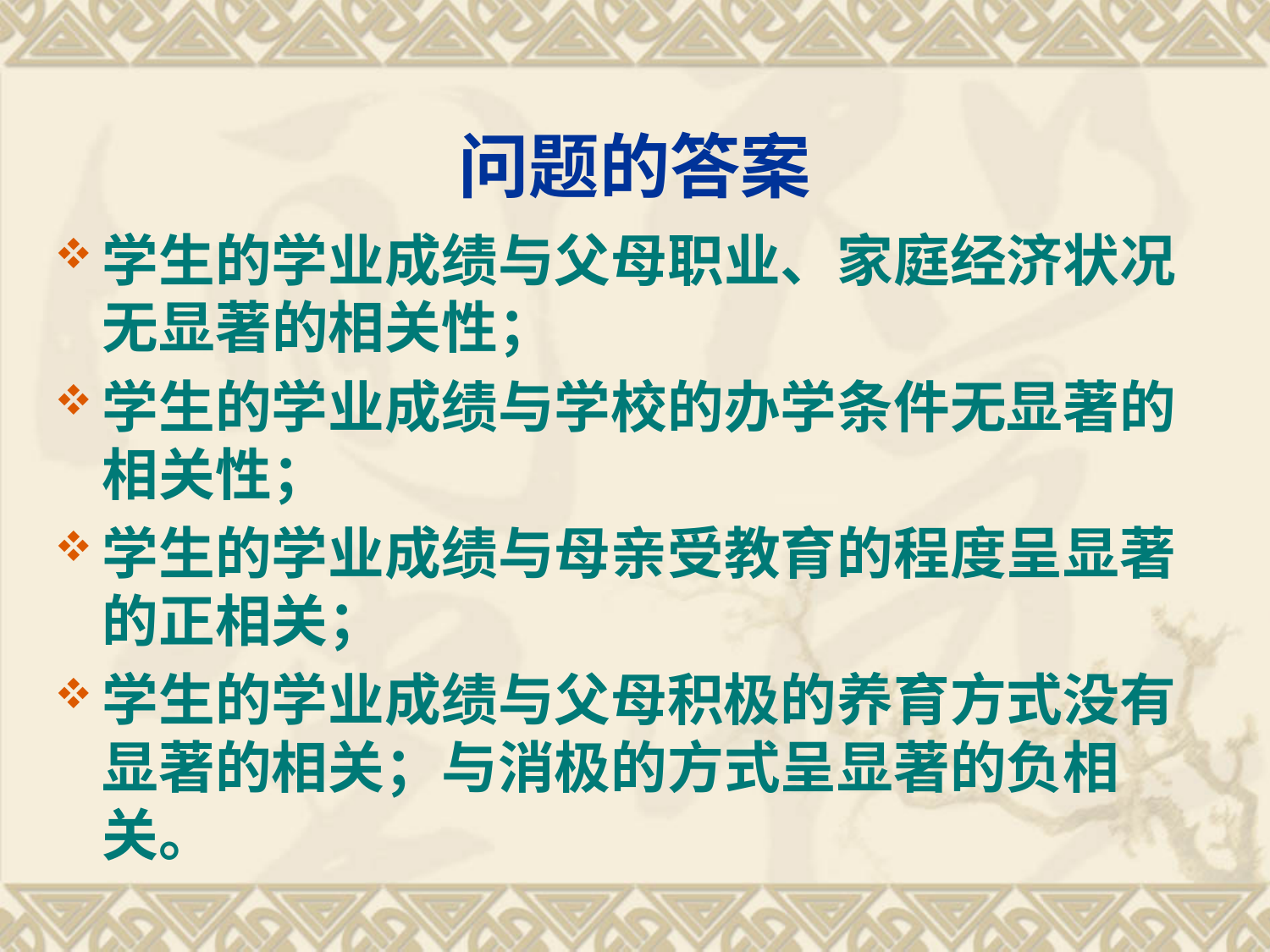

# 问题的答案
学生的学业成绩与父母职业、家庭经济状况无显著的相关性；
学生的学业成绩与学校的办学条件无显著的相关性；
学生的学业成绩与母亲受教育的程度呈显著的正相关；
学生的学业成绩与父母积极的养育方式没有显著的相关；与消极的方式呈显著的负相关。